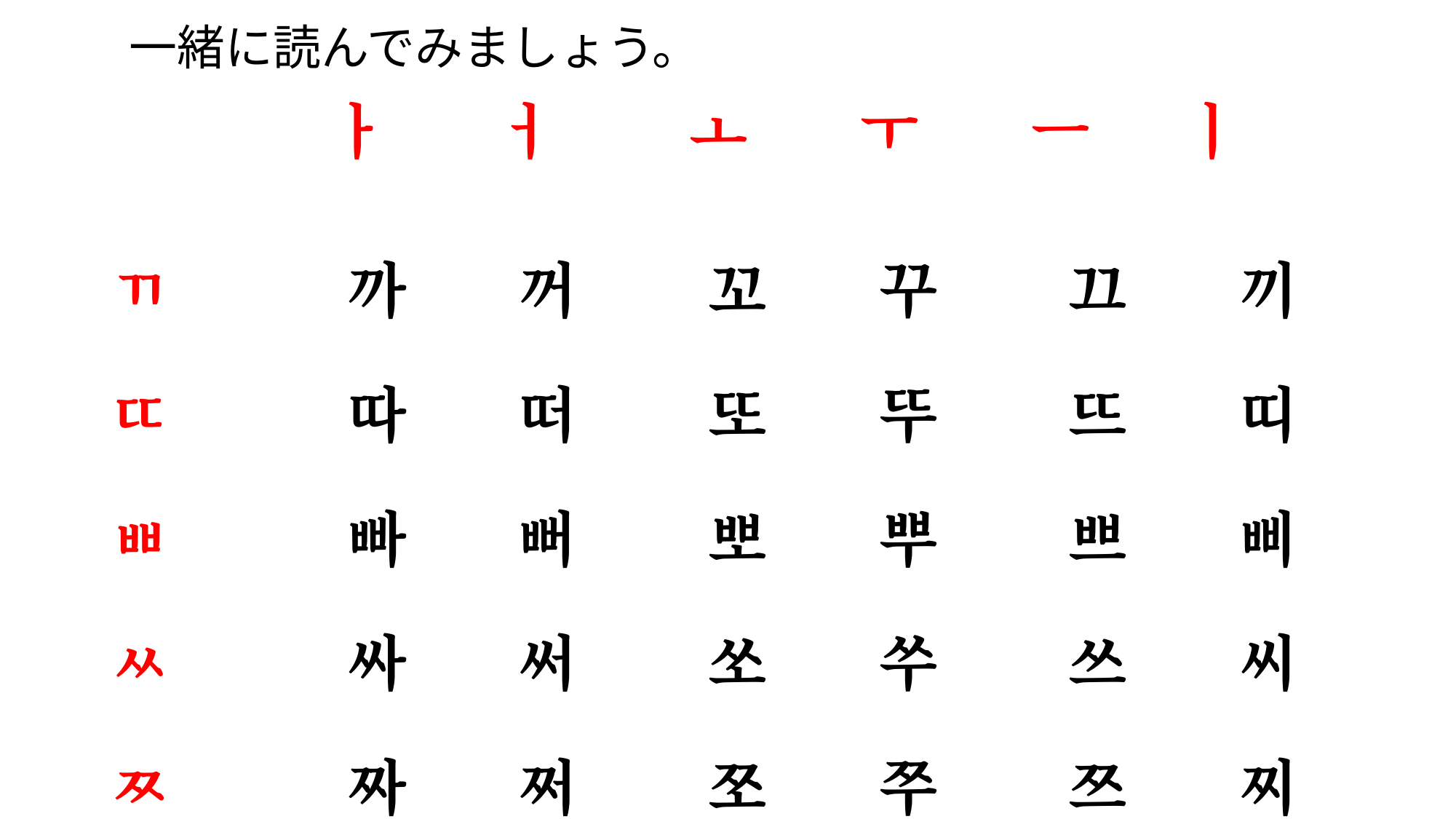

一緒に読んでみましょう。
        	ㅏ      ㅓ       ㅗ      ㅜ      ㅡ     ㅣ

ㄲ     	 까      꺼       꼬      꾸       끄      끼
ㄸ    	 따      떠       또      뚜       뜨      띠
ㅃ    	 빠      뻐       뽀      뿌       쁘      삐
ㅆ     	 싸      써       쏘      쑤       쓰      씨
ㅉ     	 짜      쩌       쪼      쭈       쯔      찌